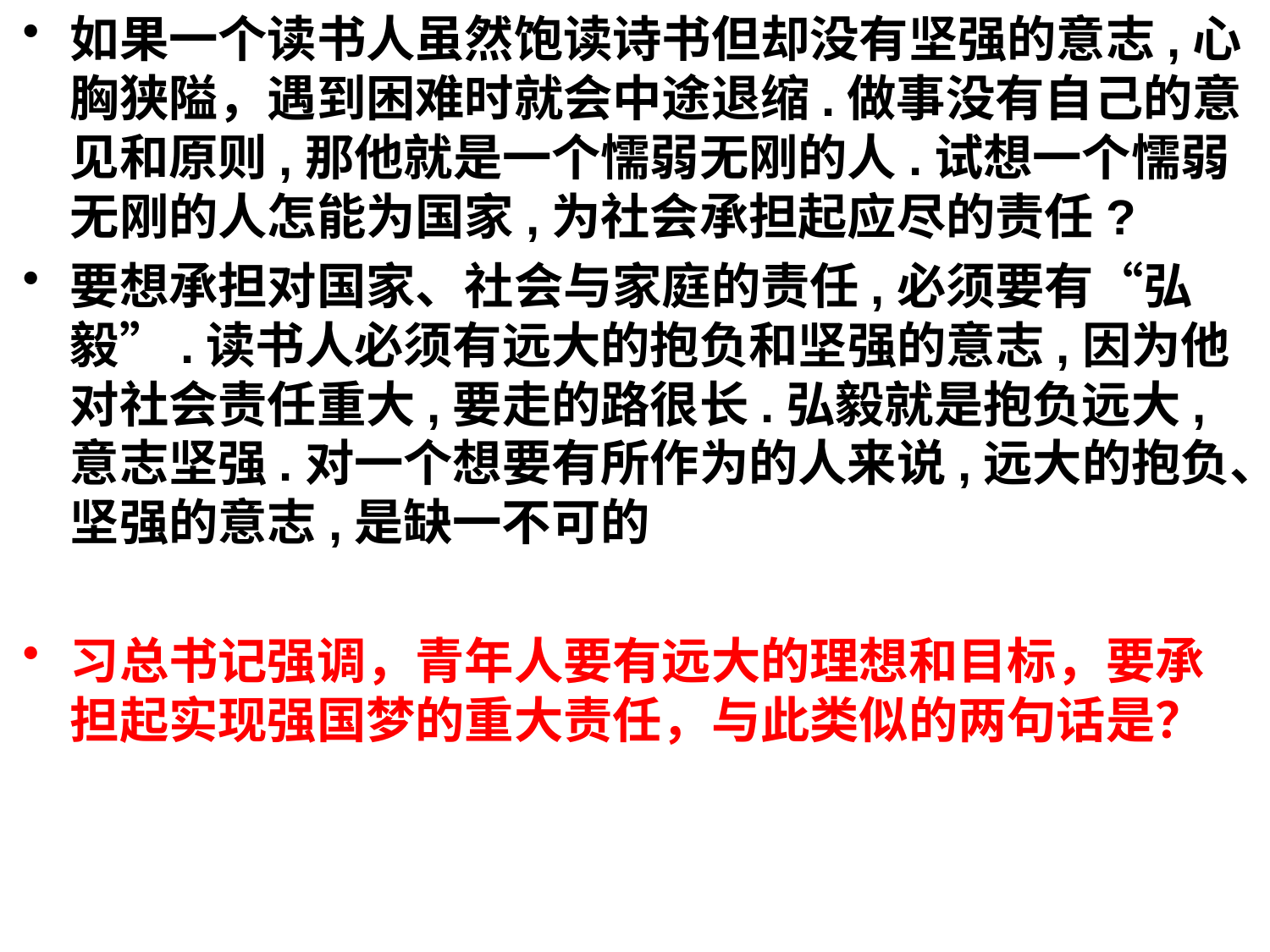

如果一个读书人虽然饱读诗书但却没有坚强的意志,心胸狭隘，遇到困难时就会中途退缩.做事没有自己的意见和原则,那他就是一个懦弱无刚的人.试想一个懦弱无刚的人怎能为国家,为社会承担起应尽的责任?
要想承担对国家、社会与家庭的责任,必须要有“弘毅”.读书人必须有远大的抱负和坚强的意志,因为他对社会责任重大,要走的路很长.弘毅就是抱负远大,意志坚强.对一个想要有所作为的人来说,远大的抱负、坚强的意志,是缺一不可的

习总书记强调，青年人要有远大的理想和目标，要承担起实现强国梦的重大责任，与此类似的两句话是？
#